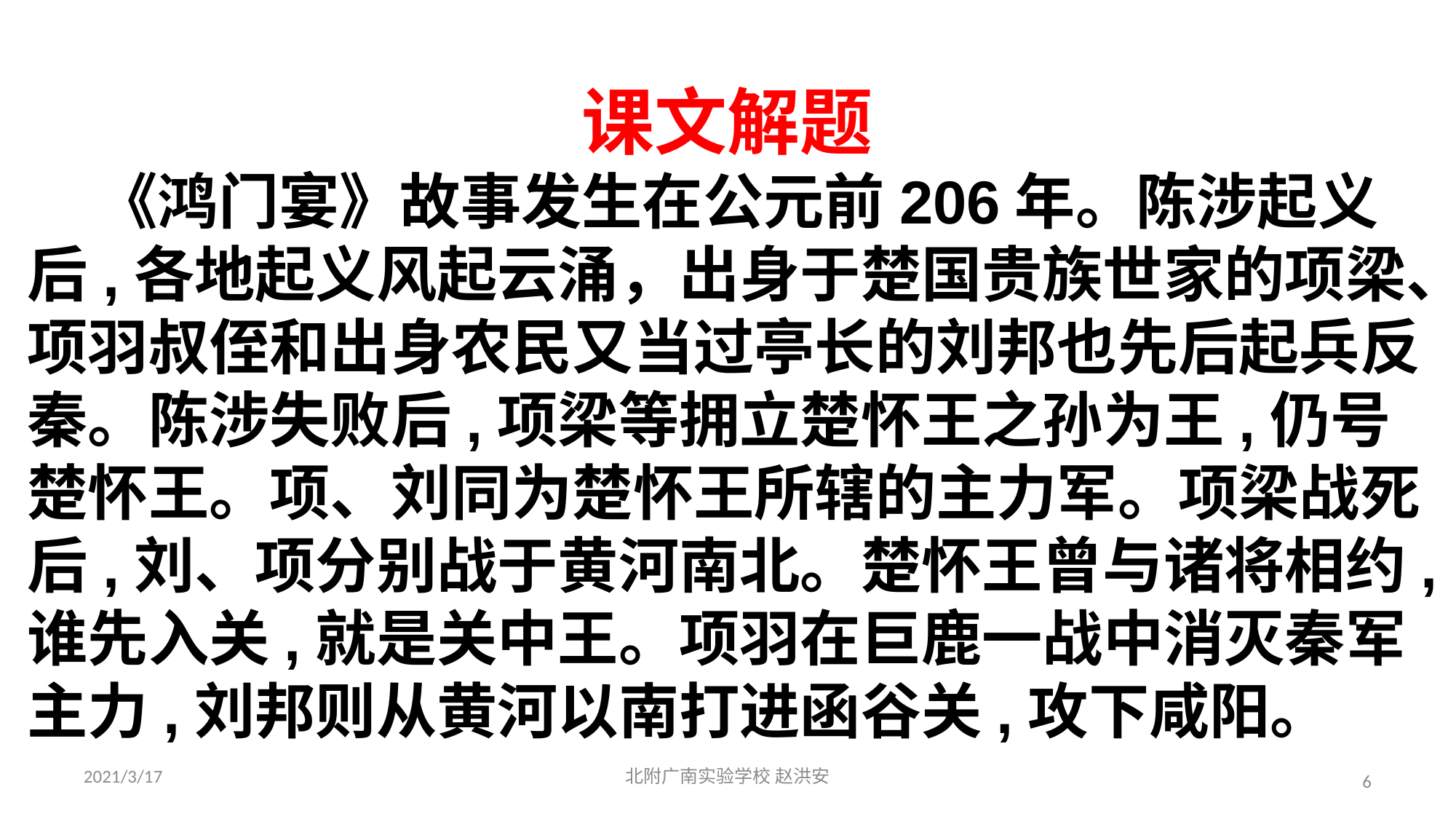

课文解题
    《鸿门宴》故事发生在公元前206年。陈涉起义后,各地起义风起云涌，出身于楚国贵族世家的项梁、项羽叔侄和出身农民又当过亭长的刘邦也先后起兵反秦。陈涉失败后,项梁等拥立楚怀王之孙为王,仍号楚怀王。项、刘同为楚怀王所辖的主力军。项梁战死后,刘、项分别战于黄河南北。楚怀王曾与诸将相约,谁先入关,就是关中王。项羽在巨鹿一战中消灭秦军主力,刘邦则从黄河以南打进函谷关,攻下咸阳。
2021/3/17
北附广南实验学校 赵洪安
6